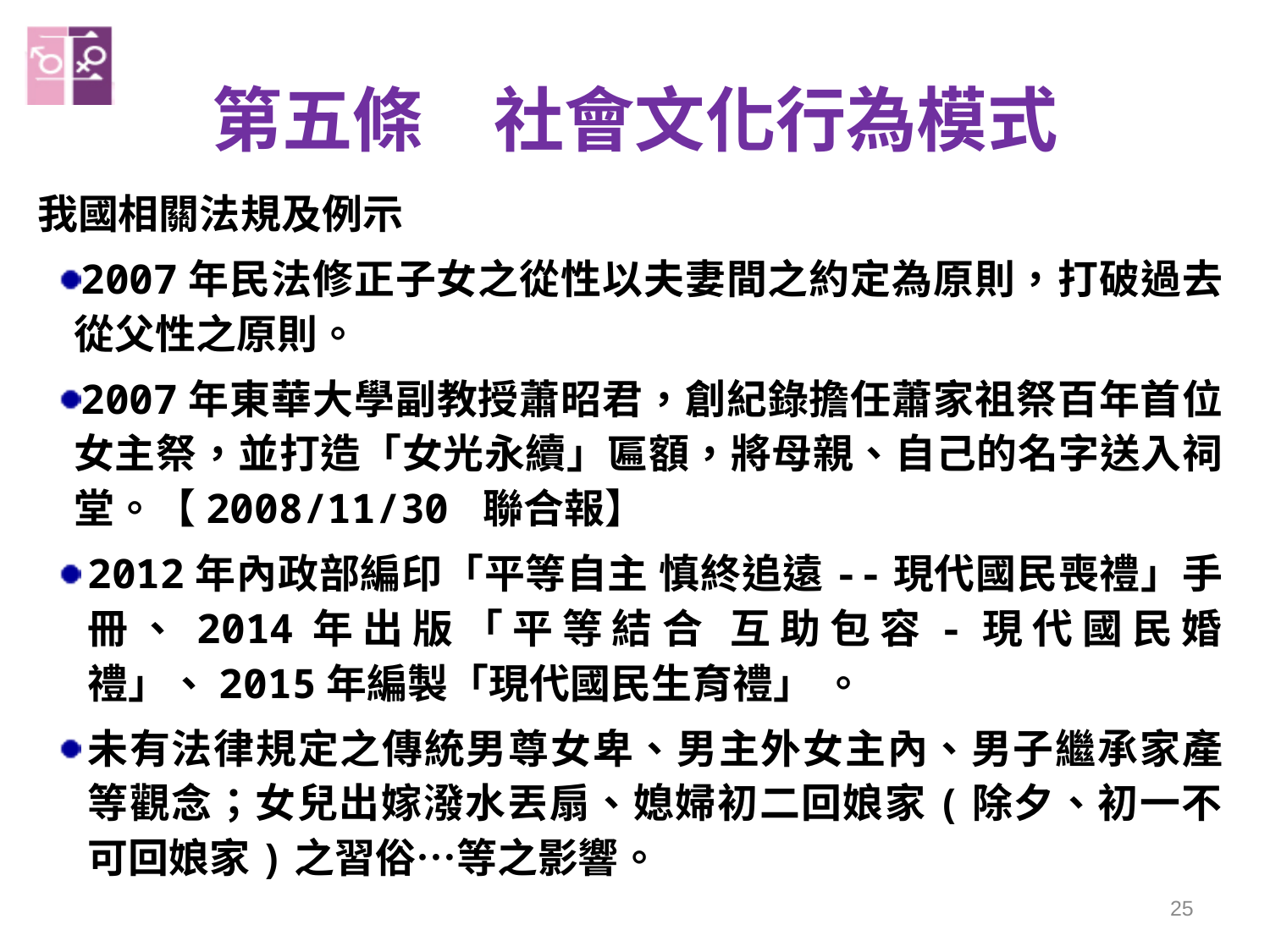

# 第五條　社會文化行為模式
我國相關法規及例示
2007年民法修正子女之從性以夫妻間之約定為原則，打破過去從父性之原則。
2007年東華大學副教授蕭昭君，創紀錄擔任蕭家祖祭百年首位女主祭，並打造「女光永續」匾額，將母親、自己的名字送入祠堂。【2008/11/30 聯合報】
2012年內政部編印「平等自主 慎終追遠--現代國民喪禮」手冊、2014年出版「平等結合 互助包容-現代國民婚禮」、2015年編製「現代國民生育禮」 。
未有法律規定之傳統男尊女卑、男主外女主內、男子繼承家產等觀念；女兒出嫁潑水丟扇、媳婦初二回娘家(除夕、初一不可回娘家)之習俗…等之影響。

25